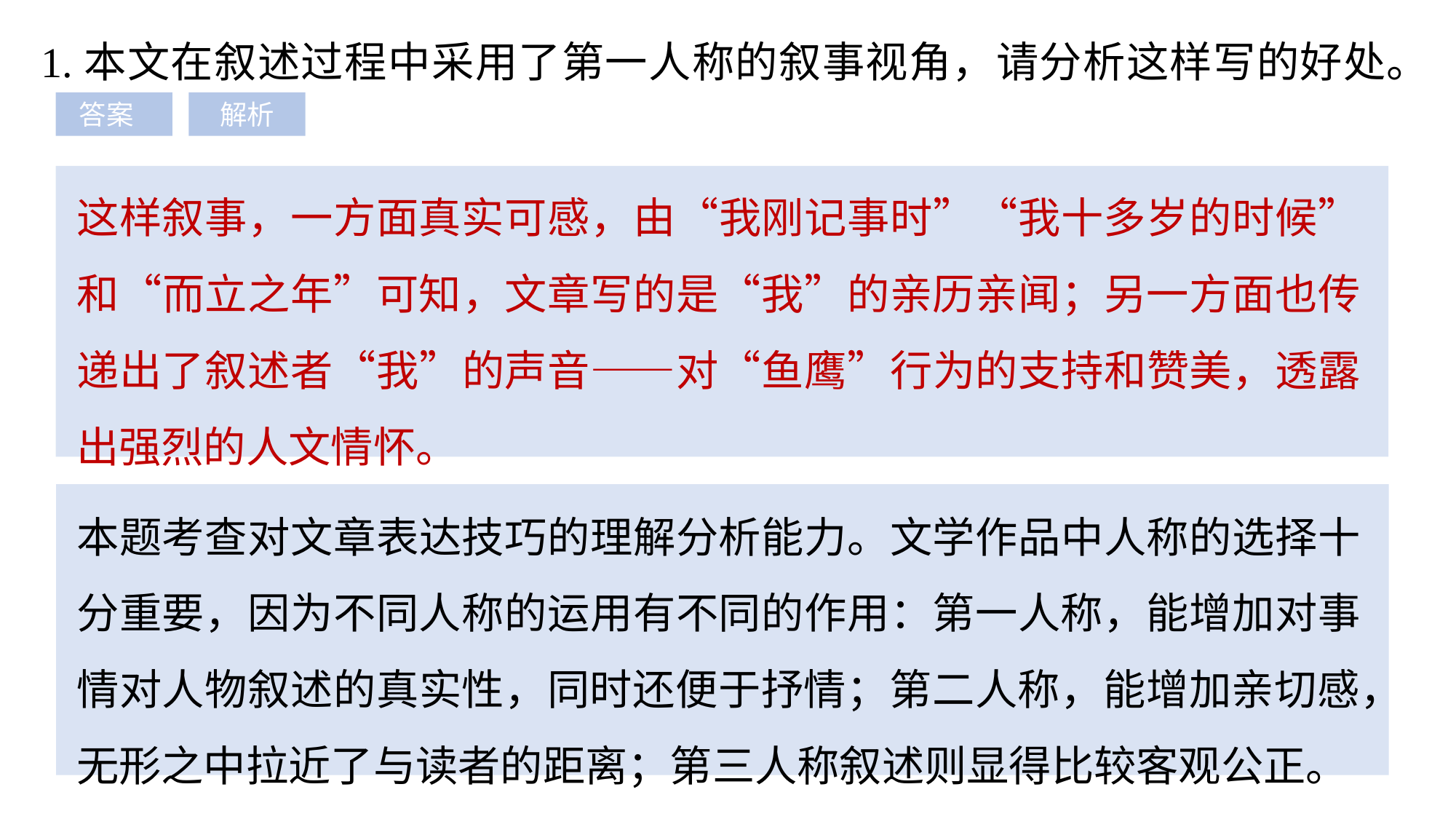

1.本文在叙述过程中采用了第一人称的叙事视角，请分析这样写的好处。
 答案
解析
这样叙事，一方面真实可感，由“我刚记事时”“我十多岁的时候”和“而立之年”可知，文章写的是“我”的亲历亲闻；另一方面也传递出了叙述者“我”的声音——对“鱼鹰”行为的支持和赞美，透露出强烈的人文情怀。

本题考查对文章表达技巧的理解分析能力。文学作品中人称的选择十分重要，因为不同人称的运用有不同的作用：第一人称，能增加对事情对人物叙述的真实性，同时还便于抒情；第二人称，能增加亲切感，无形之中拉近了与读者的距离；第三人称叙述则显得比较客观公正。